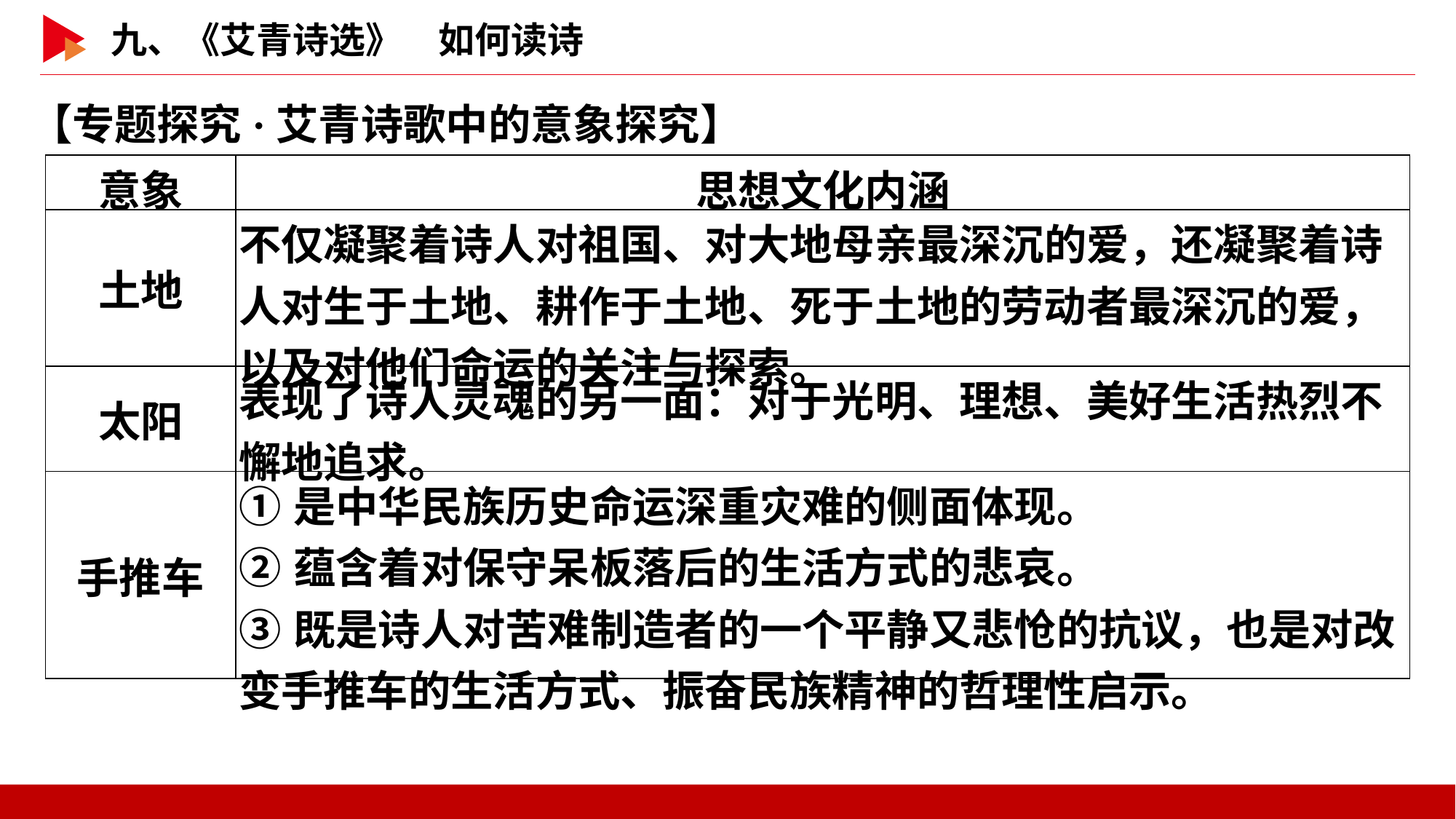

【专题探究·艾青诗歌中的意象探究】
| 意象 | 思想文化内涵 |
| --- | --- |
| 土地 | 不仅凝聚着诗人对祖国、对大地母亲最深沉的爱，还凝聚着诗人对生于土地、耕作于土地、死于土地的劳动者最深沉的爱，以及对他们命运的关注与探索。 |
| 太阳 | 表现了诗人灵魂的另一面：对于光明、理想、美好生活热烈不懈地追求。 |
| 手推车 | ①是中华民族历史命运深重灾难的侧面体现。 ②蕴含着对保守呆板落后的生活方式的悲哀。 ③既是诗人对苦难制造者的一个平静又悲怆的抗议，也是对改变手推车的生活方式、振奋民族精神的哲理性启示。 |